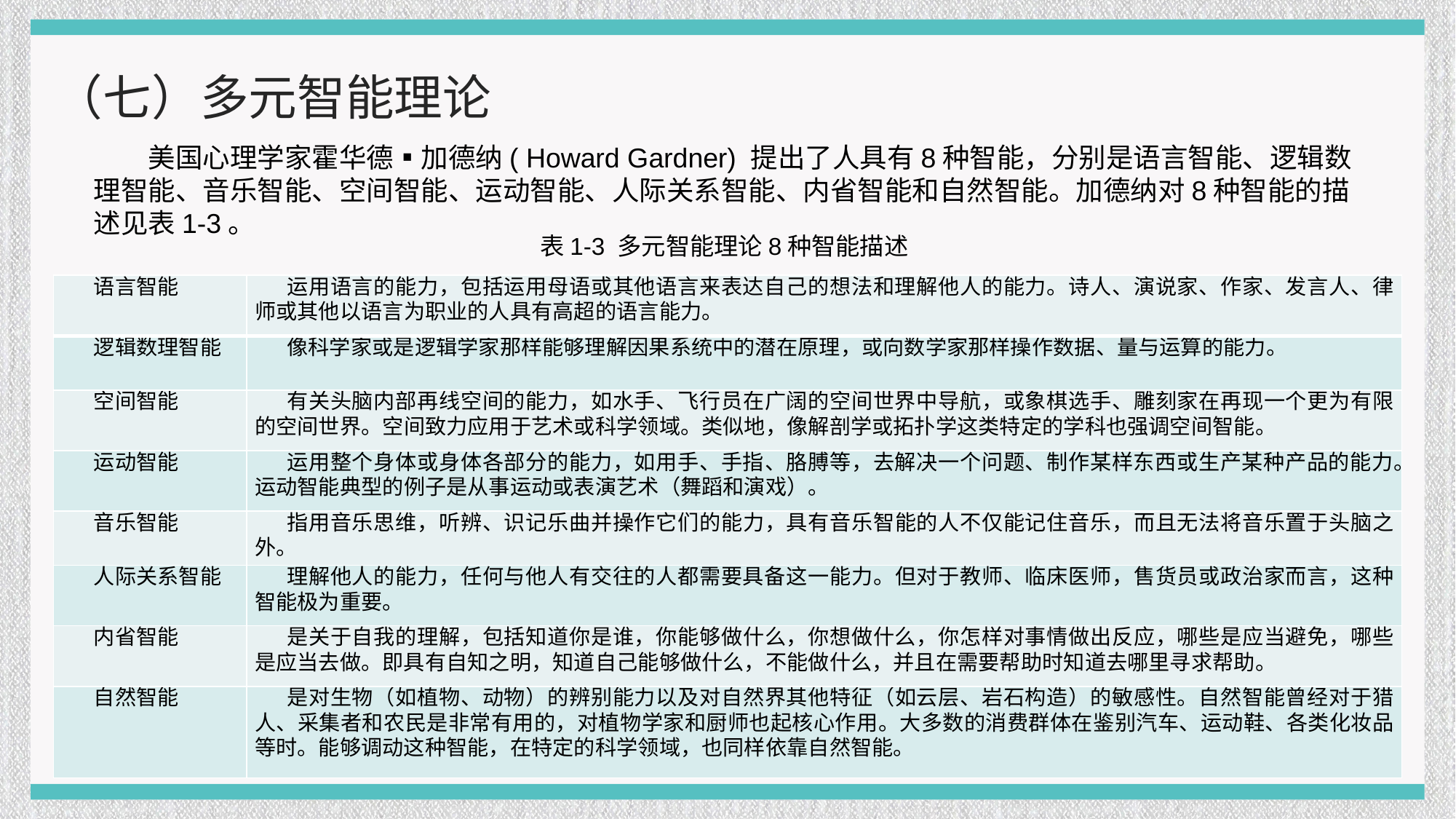

（七）多元智能理论
美国心理学家霍华德▪加德纳( Howard Gardner) 提出了人具有8种智能，分别是语言智能、逻辑数理智能、音乐智能、空间智能、运动智能、人际关系智能、内省智能和自然智能。加德纳对8种智能的描述见表1-3。
表1-3 多元智能理论8种智能描述

| 语言智能 | 运用语言的能力，包括运用母语或其他语言来表达自己的想法和理解他人的能力。诗人、演说家、作家、发言人、律师或其他以语言为职业的人具有高超的语言能力。 |
| --- | --- |
| 逻辑数理智能 | 像科学家或是逻辑学家那样能够理解因果系统中的潜在原理，或向数学家那样操作数据、量与运算的能力。 |
| 空间智能 | 有关头脑内部再线空间的能力，如水手、飞行员在广阔的空间世界中导航，或象棋选手、雕刻家在再现一个更为有限的空间世界。空间致力应用于艺术或科学领域。类似地，像解剖学或拓扑学这类特定的学科也强调空间智能。 |
| 运动智能 | 运用整个身体或身体各部分的能力，如用手、手指、胳膊等，去解决一个问题、制作某样东西或生产某种产品的能力。运动智能典型的例子是从事运动或表演艺术（舞蹈和演戏）。 |
| 音乐智能 | 指用音乐思维，听辨、识记乐曲并操作它们的能力，具有音乐智能的人不仅能记住音乐，而且无法将音乐置于头脑之外。 |
| 人际关系智能 | 理解他人的能力，任何与他人有交往的人都需要具备这一能力。但对于教师、临床医师，售货员或政治家而言，这种智能极为重要。 |
| 内省智能 | 是关于自我的理解，包括知道你是谁，你能够做什么，你想做什么，你怎样对事情做出反应，哪些是应当避免，哪些是应当去做。即具有自知之明，知道自己能够做什么，不能做什么，并且在需要帮助时知道去哪里寻求帮助。 |
| 自然智能 | 是对生物（如植物、动物）的辨别能力以及对自然界其他特征（如云层、岩石构造）的敏感性。自然智能曾经对于猎人、采集者和农民是非常有用的，对植物学家和厨师也起核心作用。大多数的消费群体在鉴别汽车、运动鞋、各类化妆品等时。能够调动这种智能，在特定的科学领域，也同样依靠自然智能。 |